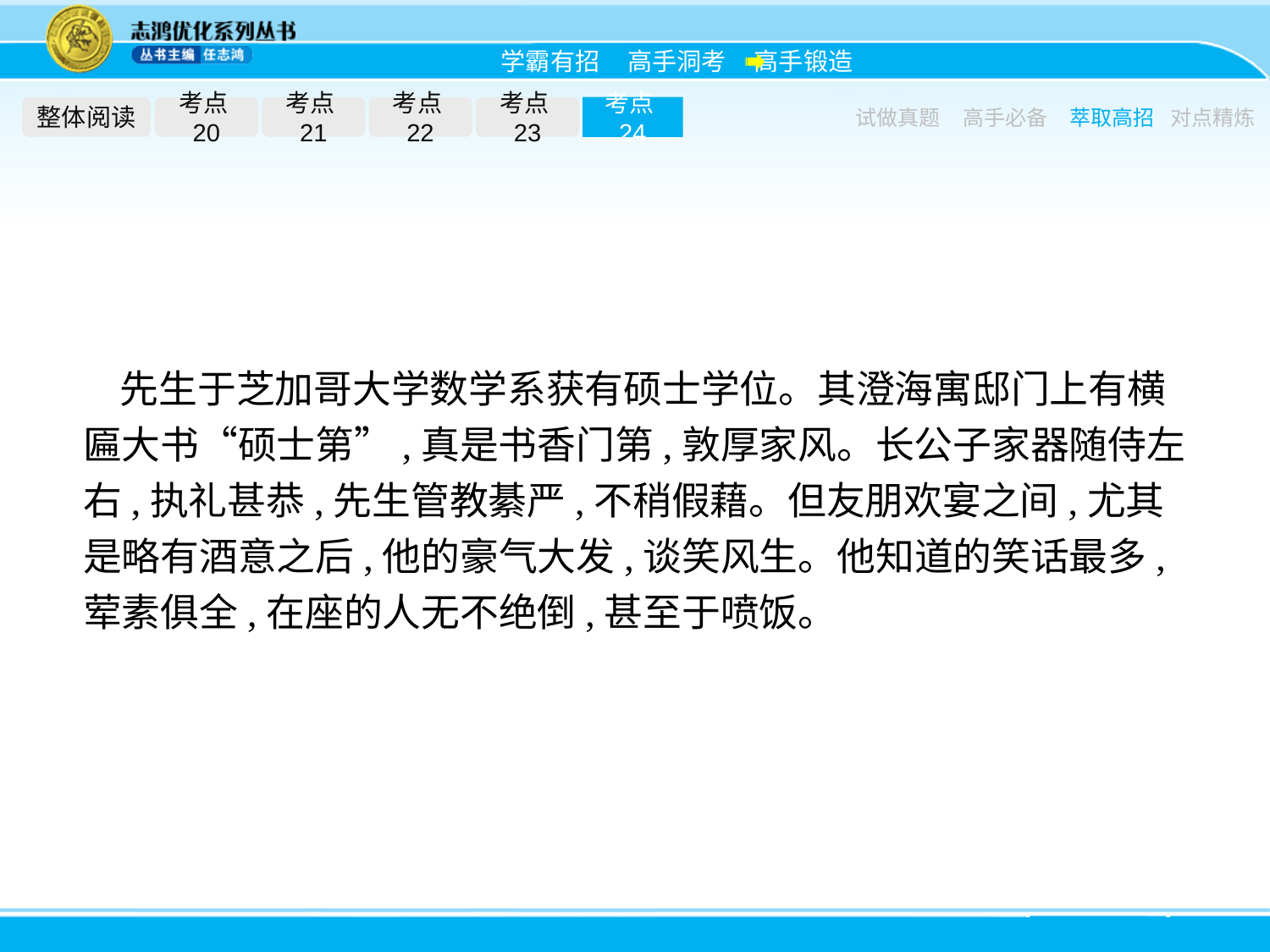

整体阅读
考点20
考点21
考点22
考点23
考点24
试做真题
高手必备
萃取高招
对点精炼
先生于芝加哥大学数学系获有硕士学位。其澄海寓邸门上有横匾大书“硕士第”,真是书香门第,敦厚家风。长公子家器随侍左右,执礼甚恭,先生管教綦严,不稍假藉。但友朋欢宴之间,尤其是略有酒意之后,他的豪气大发,谈笑风生。他知道的笑话最多,荤素俱全,在座的人无不绝倒,甚至于喷饭。